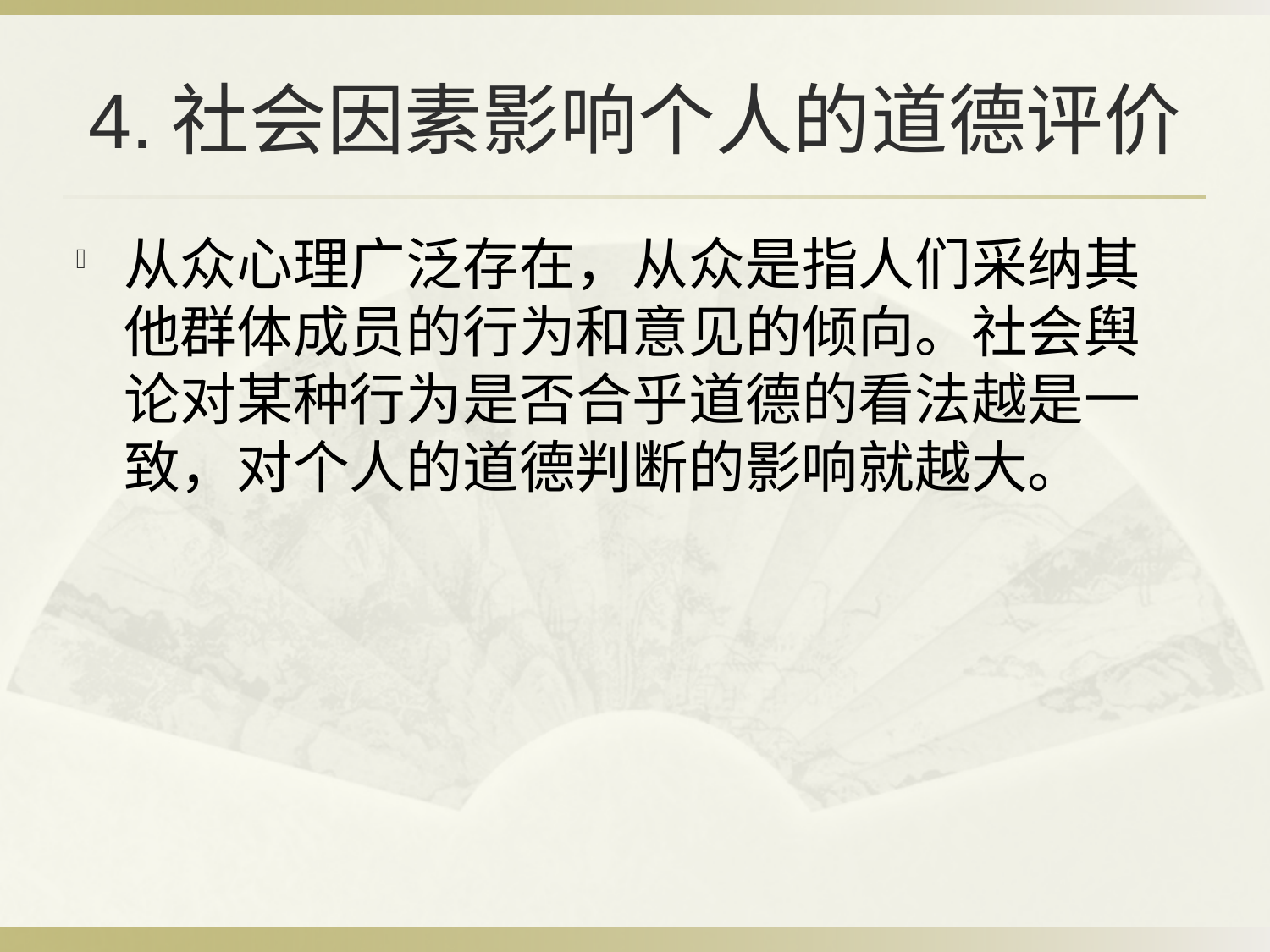

# 4.社会因素影响个人的道德评价
从众心理广泛存在，从众是指人们采纳其他群体成员的行为和意见的倾向。社会舆论对某种行为是否合乎道德的看法越是一致，对个人的道德判断的影响就越大。